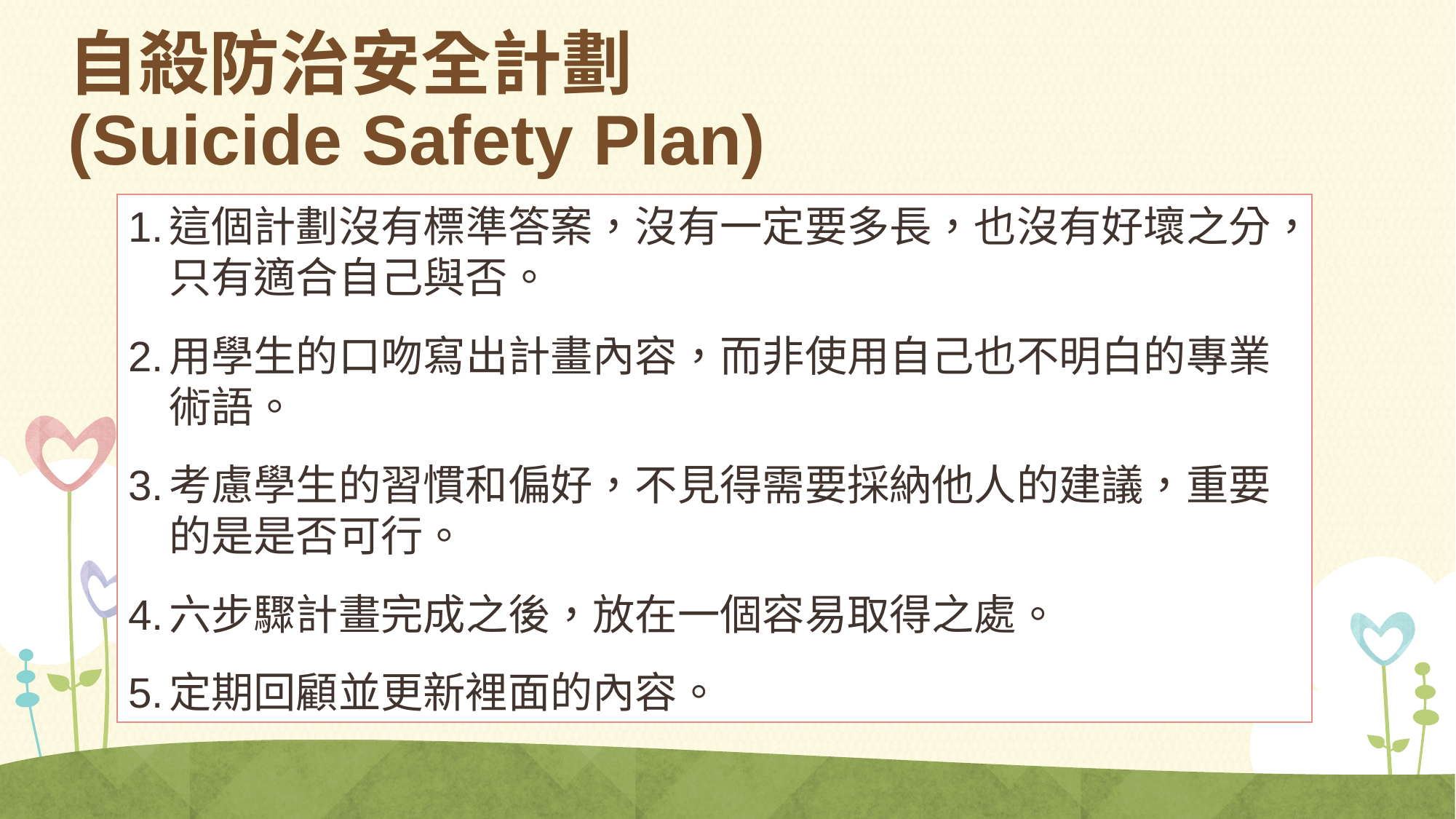

# 自殺防治安全計劃 (Suicide Safety Plan)
這個計劃沒有標準答案，沒有一定要多長，也沒有好壞之分，只有適合自己與否。
用學生的口吻寫出計畫內容，而非使用自己也不明白的專業術語。
考慮學生的習慣和偏好，不見得需要採納他人的建議，重要的是是否可行。
六步驟計畫完成之後，放在一個容易取得之處。
定期回顧並更新裡面的內容。